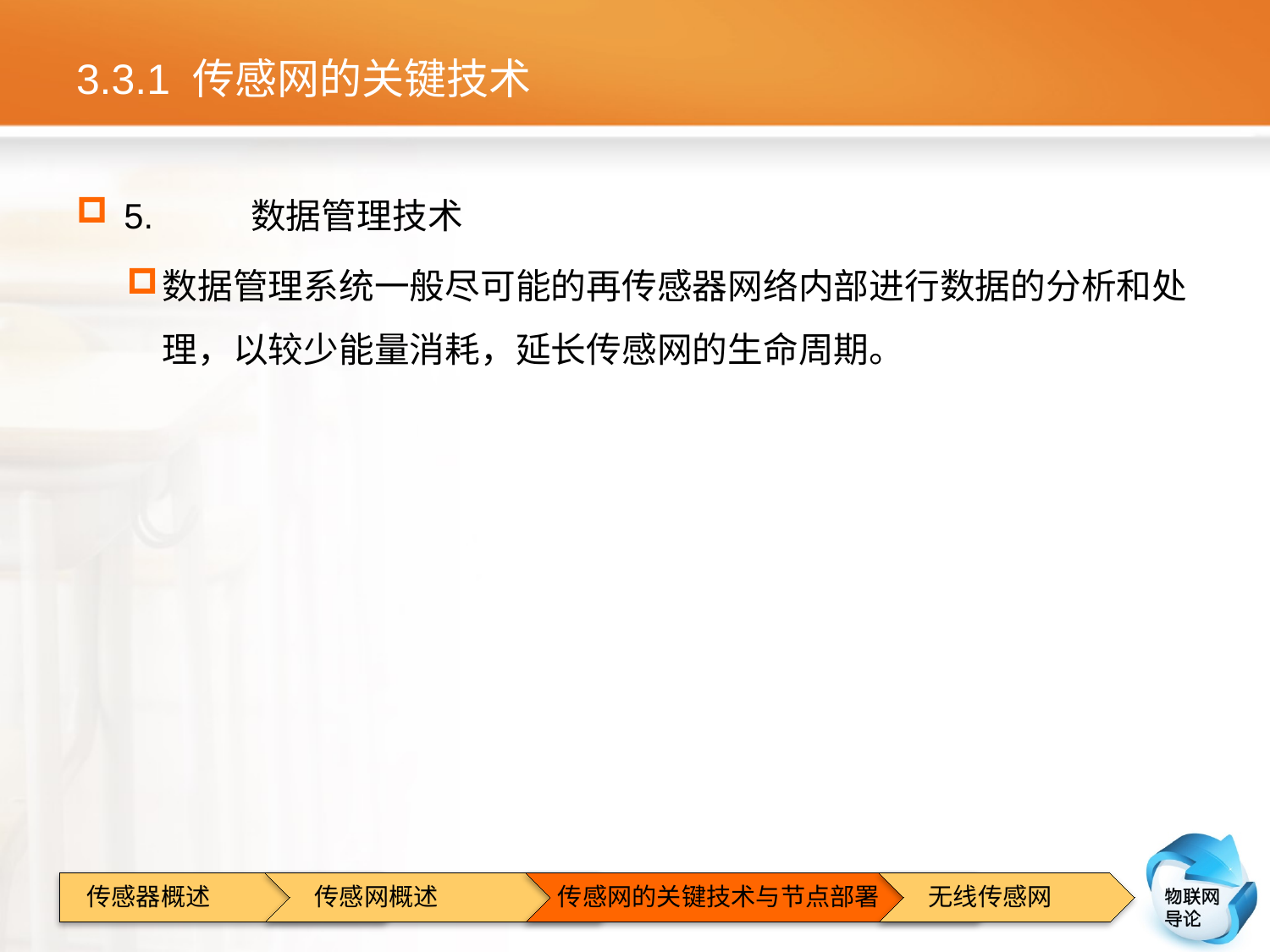

# 3.3.1 传感网的关键技术
5.	数据管理技术
数据管理系统一般尽可能的再传感器网络内部进行数据的分析和处理，以较少能量消耗，延长传感网的生命周期。